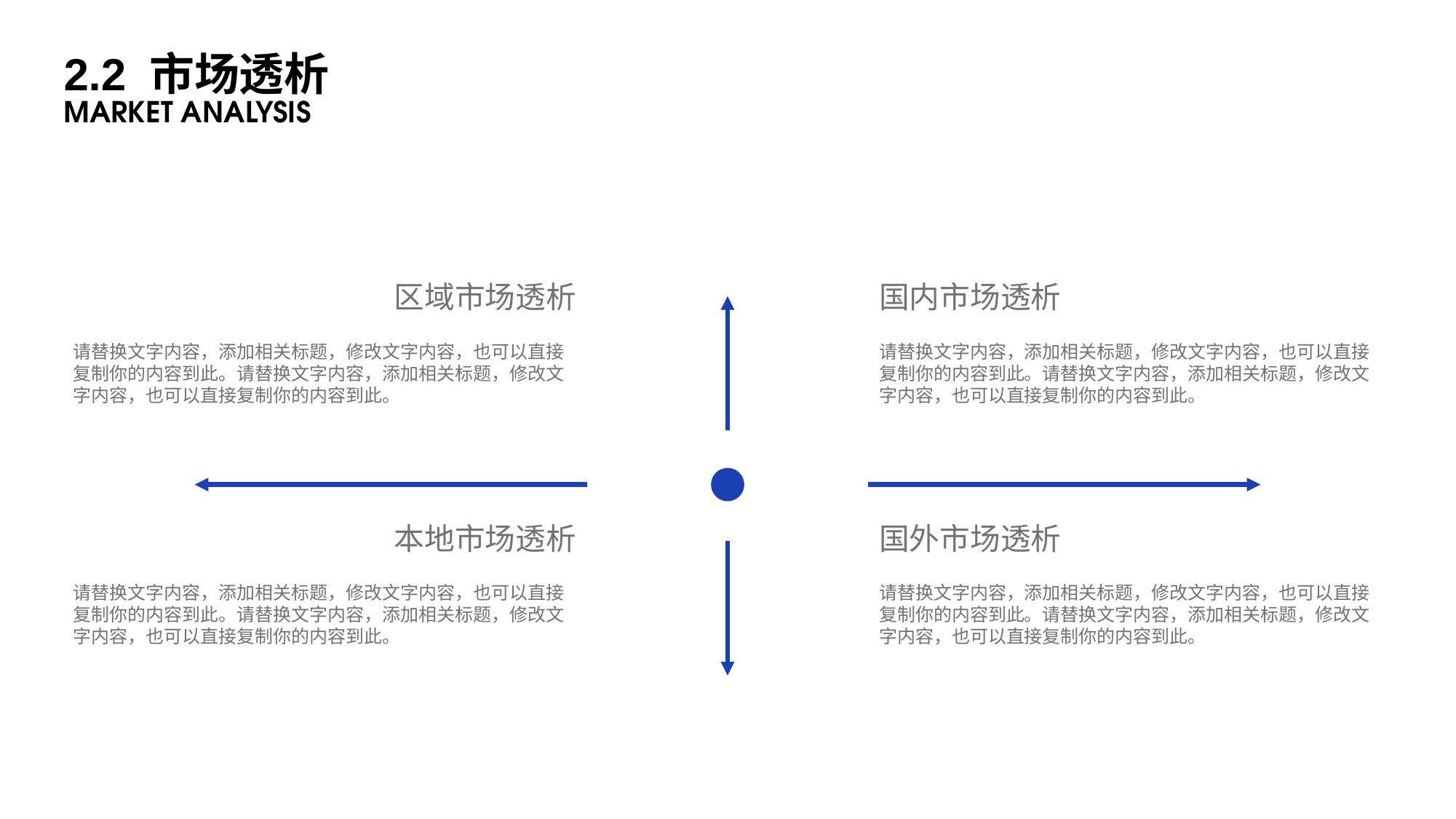

2.2 市场透析
MARKET ANALYSIS
国内市场透析
区域市场透析
请替换文字内容，添加相关标题，修改文字内容，也可以直接复制你的内容到此。请替换文字内容，添加相关标题，修改文字内容，也可以直接复制你的内容到此。
请替换文字内容，添加相关标题，修改文字内容，也可以直接复制你的内容到此。请替换文字内容，添加相关标题，修改文字内容，也可以直接复制你的内容到此。

本地市场透析
国外市场透析
请替换文字内容，添加相关标题，修改文字内容，也可以直接复制你的内容到此。请替换文字内容，添加相关标题，修改文字内容，也可以直接复制你的内容到此。
请替换文字内容，添加相关标题，修改文字内容，也可以直接复制你的内容到此。请替换文字内容，添加相关标题，修改文字内容，也可以直接复制你的内容到此。